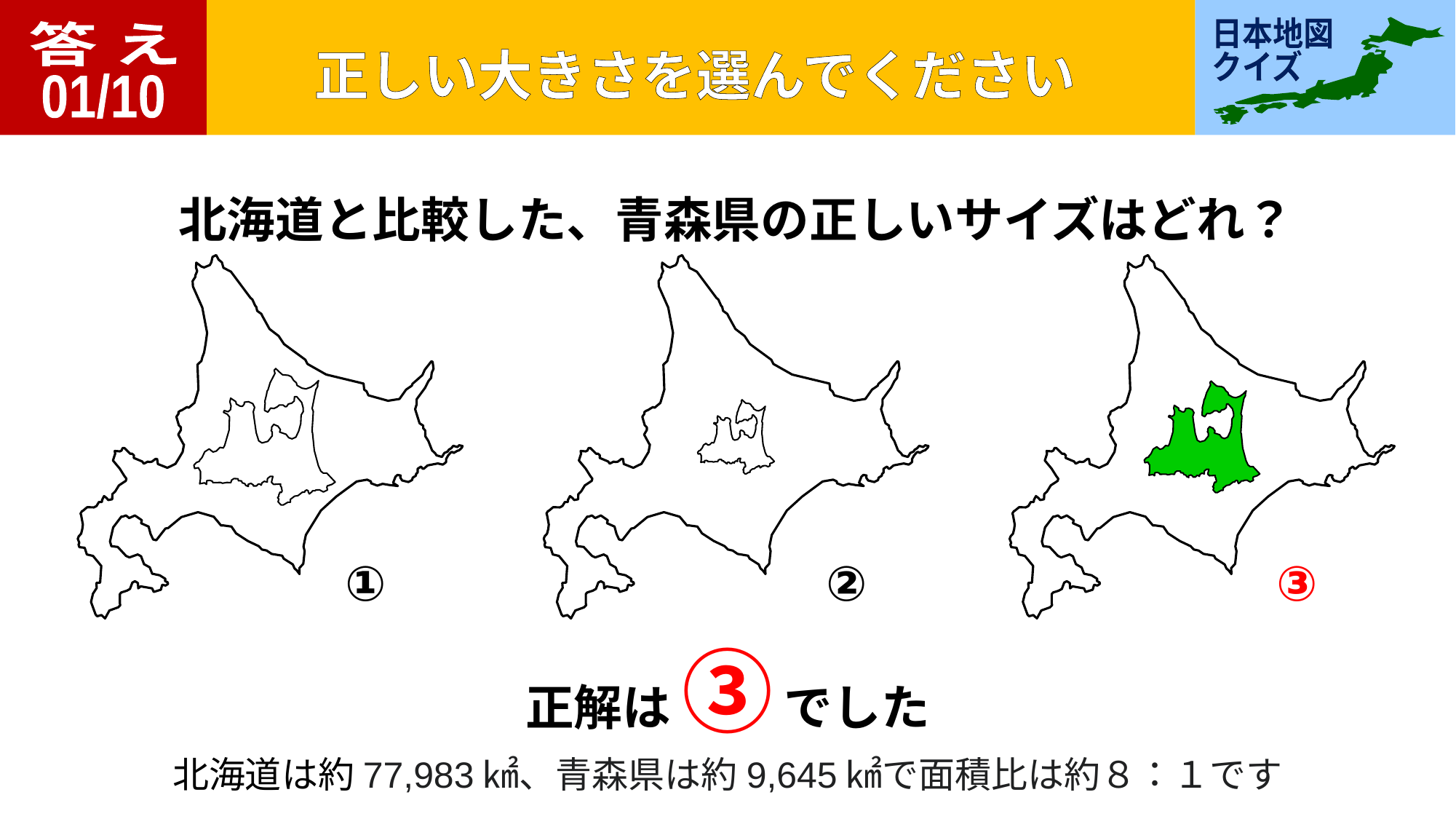

答 え
01/10
北海道と比較した、青森県の正しいサイズはどれ？

①
②
③
正解は ③ でした
北海道は約77,983㎢、青森県は約9,645㎢で面積比は約８：１です